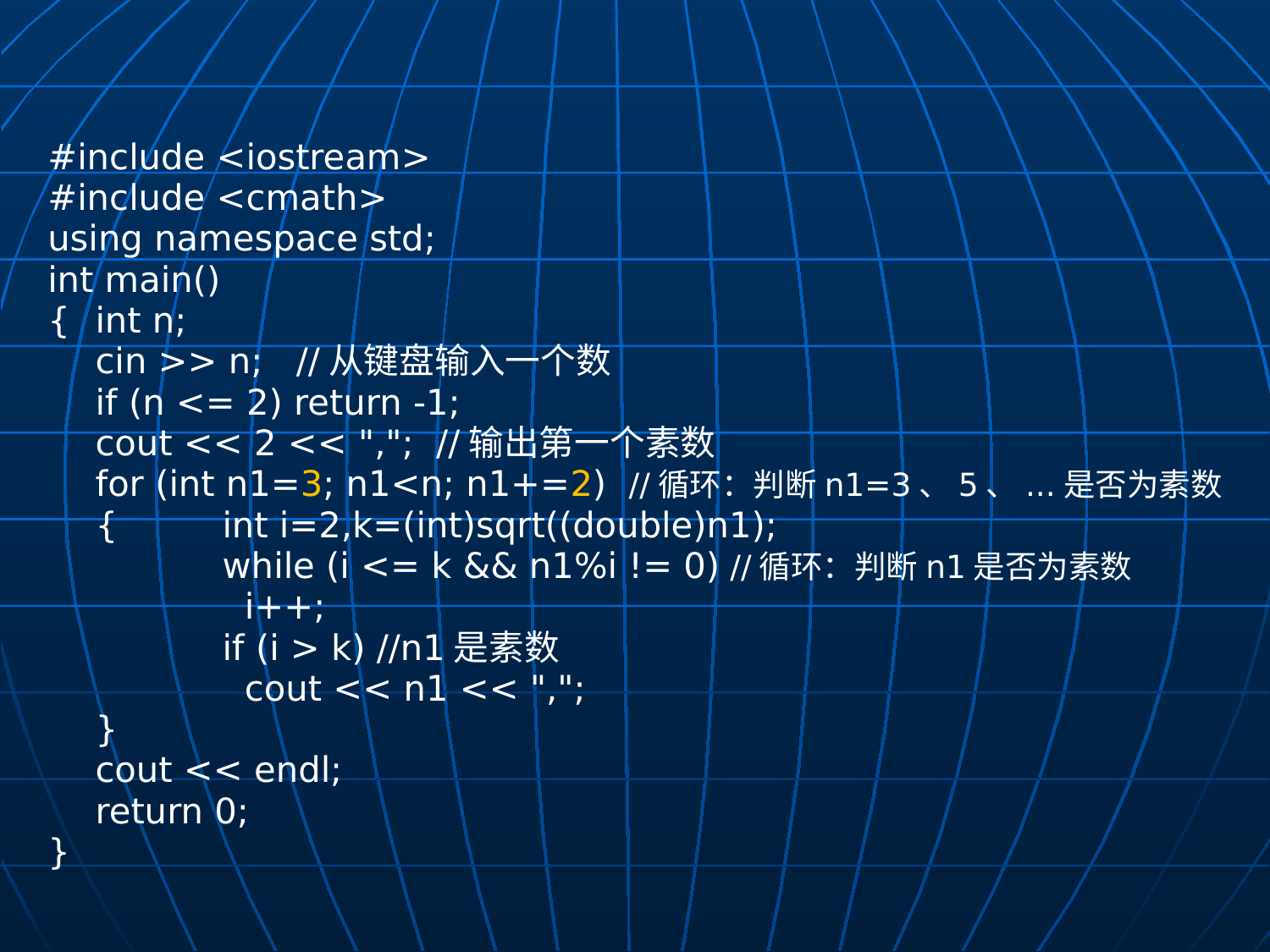

#include <iostream>
#include <cmath>
using namespace std;
int main()
{	int n;
	cin >> n;   //从键盘输入一个数
	if (n <= 2) return -1;
	cout << 2 << ",";  //输出第一个素数
	for (int n1=3; n1<n; n1+=2)  //循环：判断n1=3、5、...是否为素数
	{	int i=2,k=(int)sqrt((double)n1);
		while (i <= k && n1%i != 0) //循环：判断n1是否为素数
	 	  i++;
		if (i > k) //n1是素数
		  cout << n1 << ",";
	}
	cout << endl;
	return 0;
}